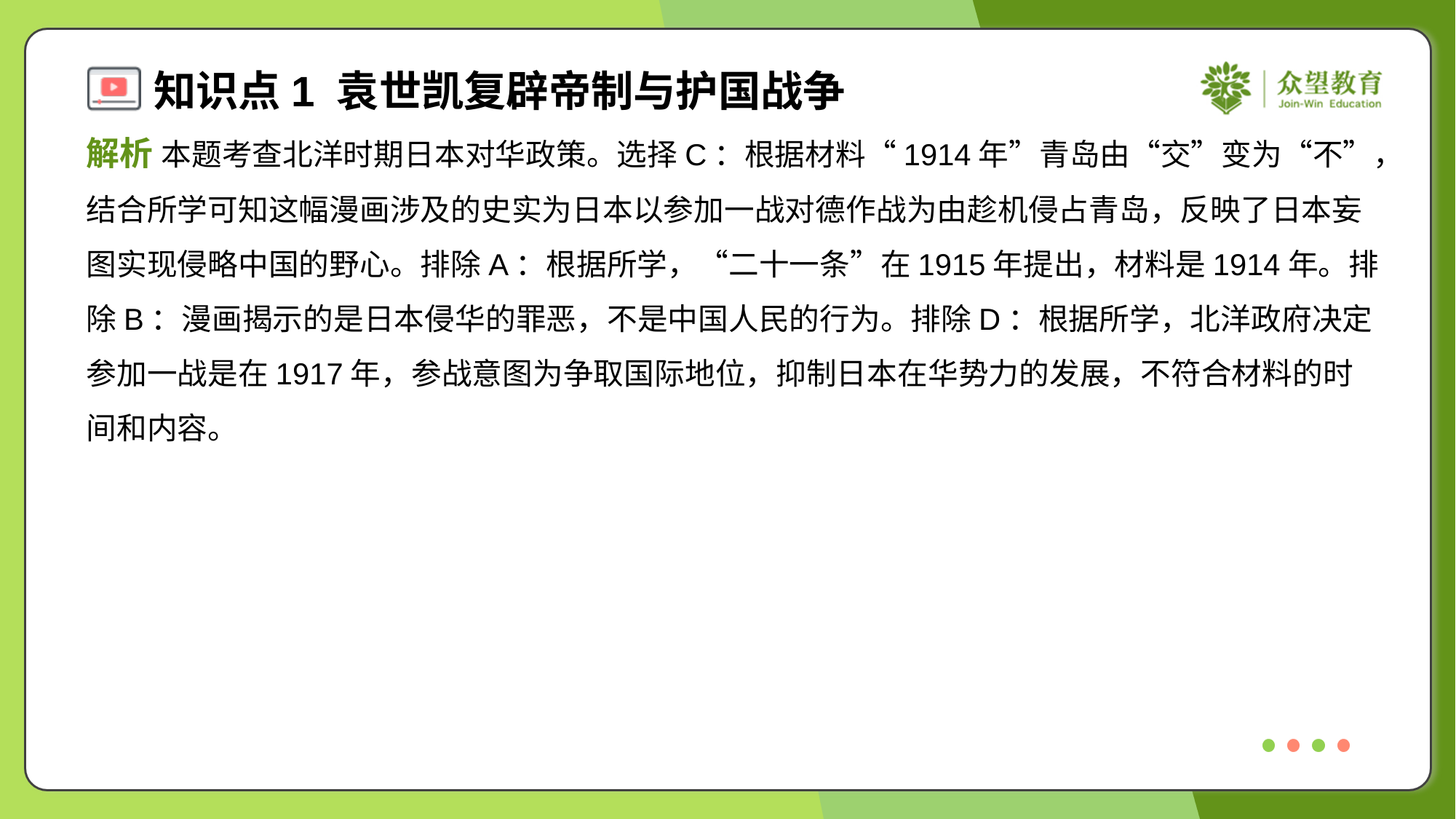

解析 本题考查北洋时期日本对华政策。选择C：根据材料“1914年”青岛由“交”变为“不”，
结合所学可知这幅漫画涉及的史实为日本以参加一战对德作战为由趁机侵占青岛，反映了日本妄
图实现侵略中国的野心。排除A：根据所学，“二十一条”在1915年提出，材料是1914年。排
除B：漫画揭示的是日本侵华的罪恶，不是中国人民的行为。排除D：根据所学，北洋政府决定
参加一战是在1917年，参战意图为争取国际地位，抑制日本在华势力的发展，不符合材料的时
间和内容。